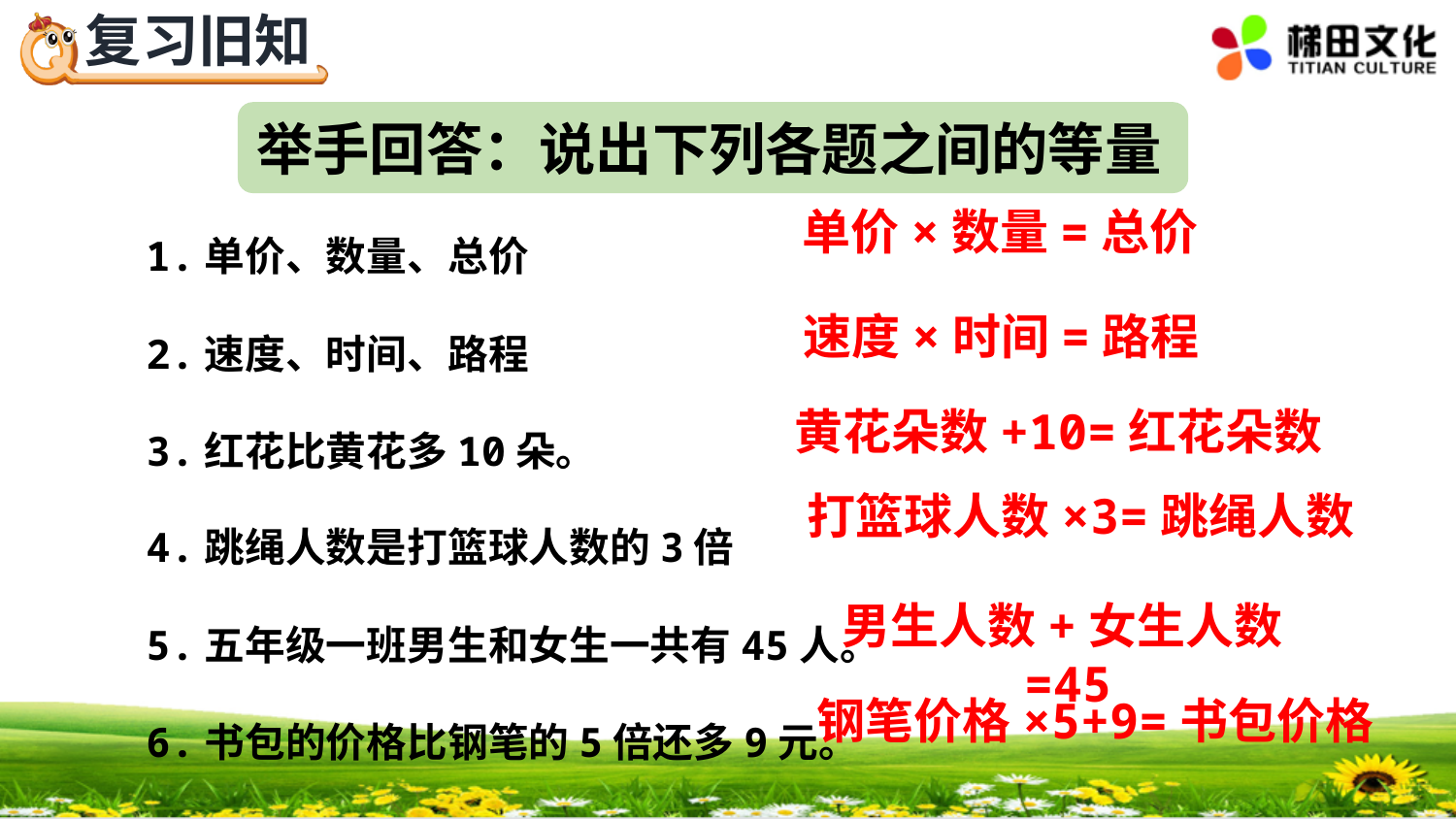

举手回答：说出下列各题之间的等量
1.单价、数量、总价
2.速度、时间、路程
3.红花比黄花多10朵。
4.跳绳人数是打篮球人数的3倍
5.五年级一班男生和女生一共有45人。
6.书包的价格比钢笔的5倍还多9元。
单价×数量=总价
速度×时间=路程
黄花朵数+10=红花朵数
打篮球人数×3=跳绳人数
男生人数+女生人数=45
钢笔价格×5+9=书包价格